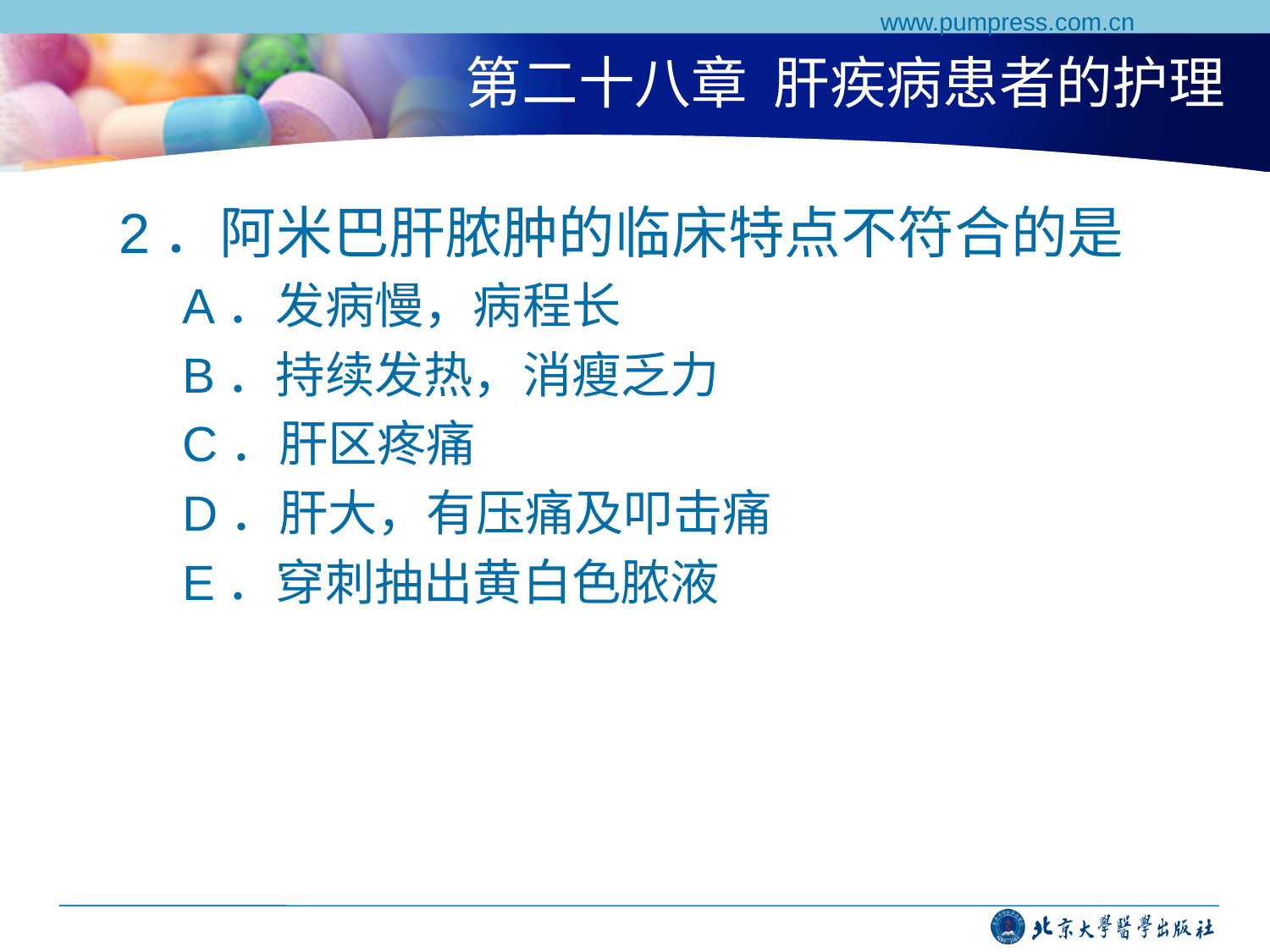

www.pumpress.com.cn
# 第二十八章  肝疾病患者的护理
2．阿米巴肝脓肿的临床特点不符合的是
A．发病慢，病程长
B．持续发热，消瘦乏力
C．肝区疼痛
D．肝大，有压痛及叩击痛
E．穿刺抽出黄白色脓液